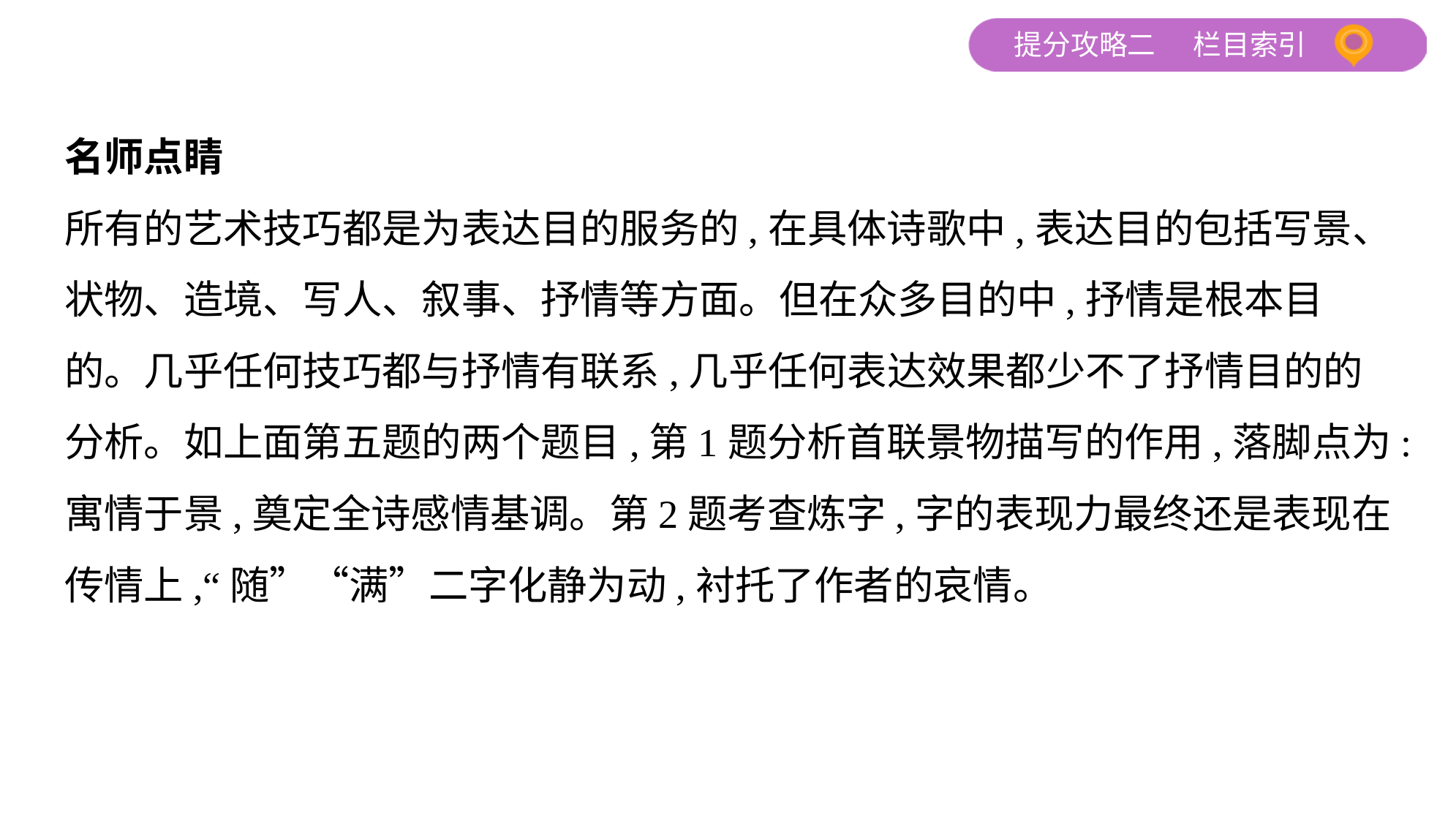

名师点睛
所有的艺术技巧都是为表达目的服务的,在具体诗歌中,表达目的包括写景、
状物、造境、写人、叙事、抒情等方面。但在众多目的中,抒情是根本目
的。几乎任何技巧都与抒情有联系,几乎任何表达效果都少不了抒情目的的
分析。如上面第五题的两个题目,第1题分析首联景物描写的作用,落脚点为:
寓情于景,奠定全诗感情基调。第2题考查炼字,字的表现力最终还是表现在
传情上,“随”“满”二字化静为动,衬托了作者的哀情。